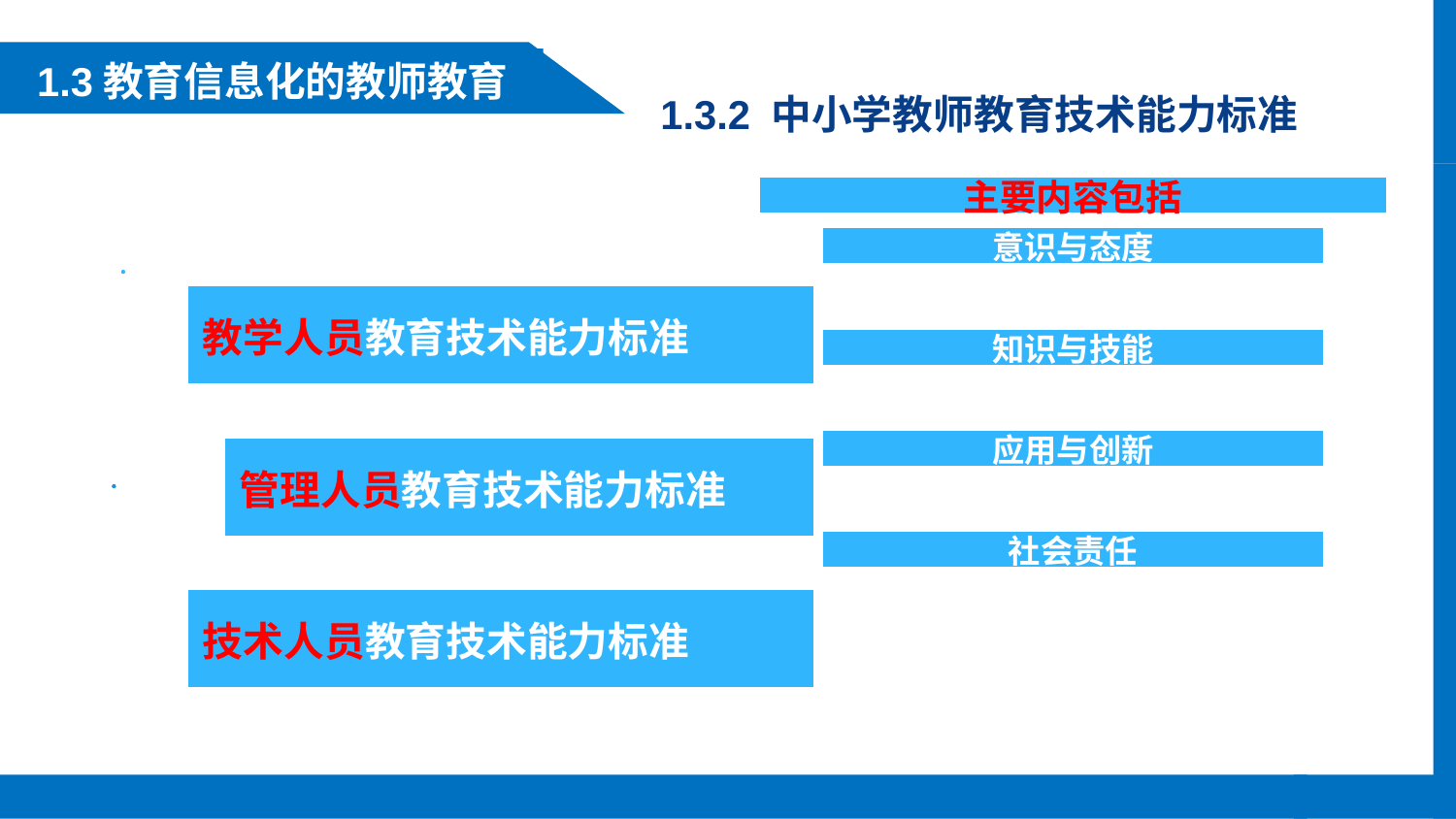

1.3教育信息化的教师教育
1.3.2 中小学教师教育技术能力标准
主要内容包括
意识与态度
知识与技能
社会责任
应用与创新
教学人员教育技术能力标准
管理人员教育技术能力标准
技术人员教育技术能力标准